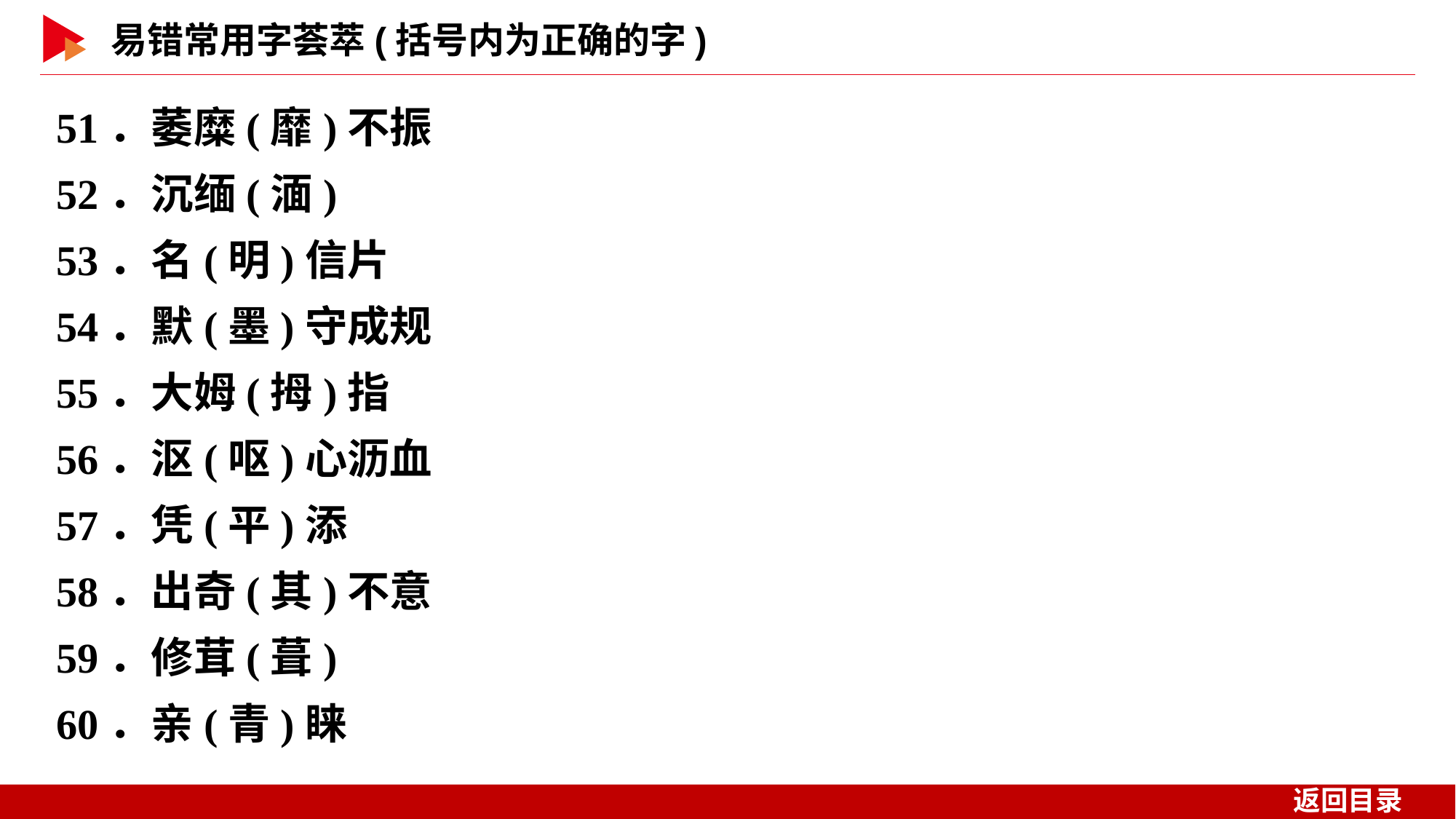

51．萎糜(靡)不振
52．沉缅(湎)
53．名(明)信片
54．默(墨)守成规
55．大姆(拇)指
56．沤(呕)心沥血
57．凭(平)添
58．出奇(其)不意
59．修茸(葺)
60．亲(青)睐